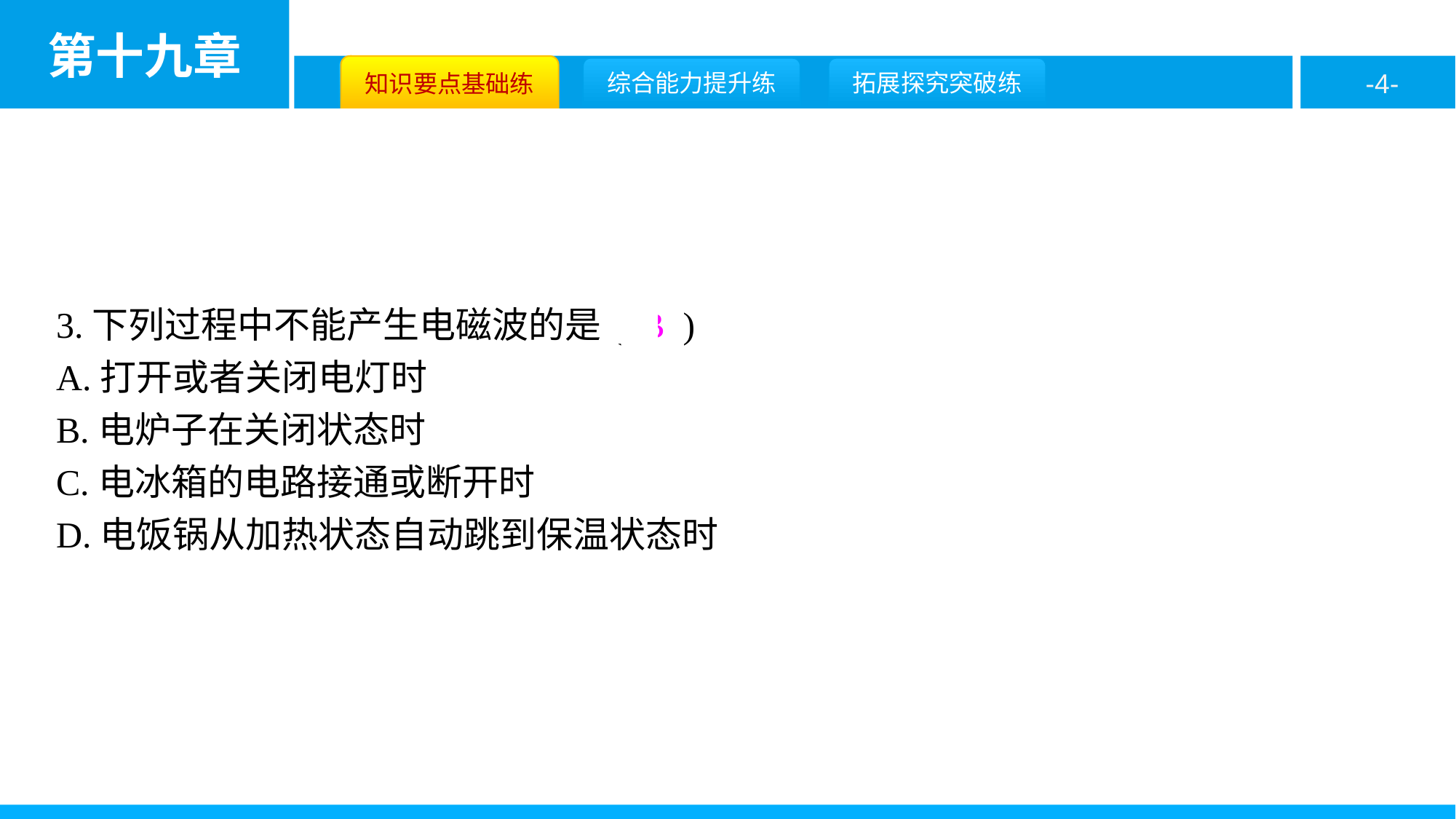

3.下列过程中不能产生电磁波的是(  B  )
A.打开或者关闭电灯时
B.电炉子在关闭状态时
C.电冰箱的电路接通或断开时
D.电饭锅从加热状态自动跳到保温状态时